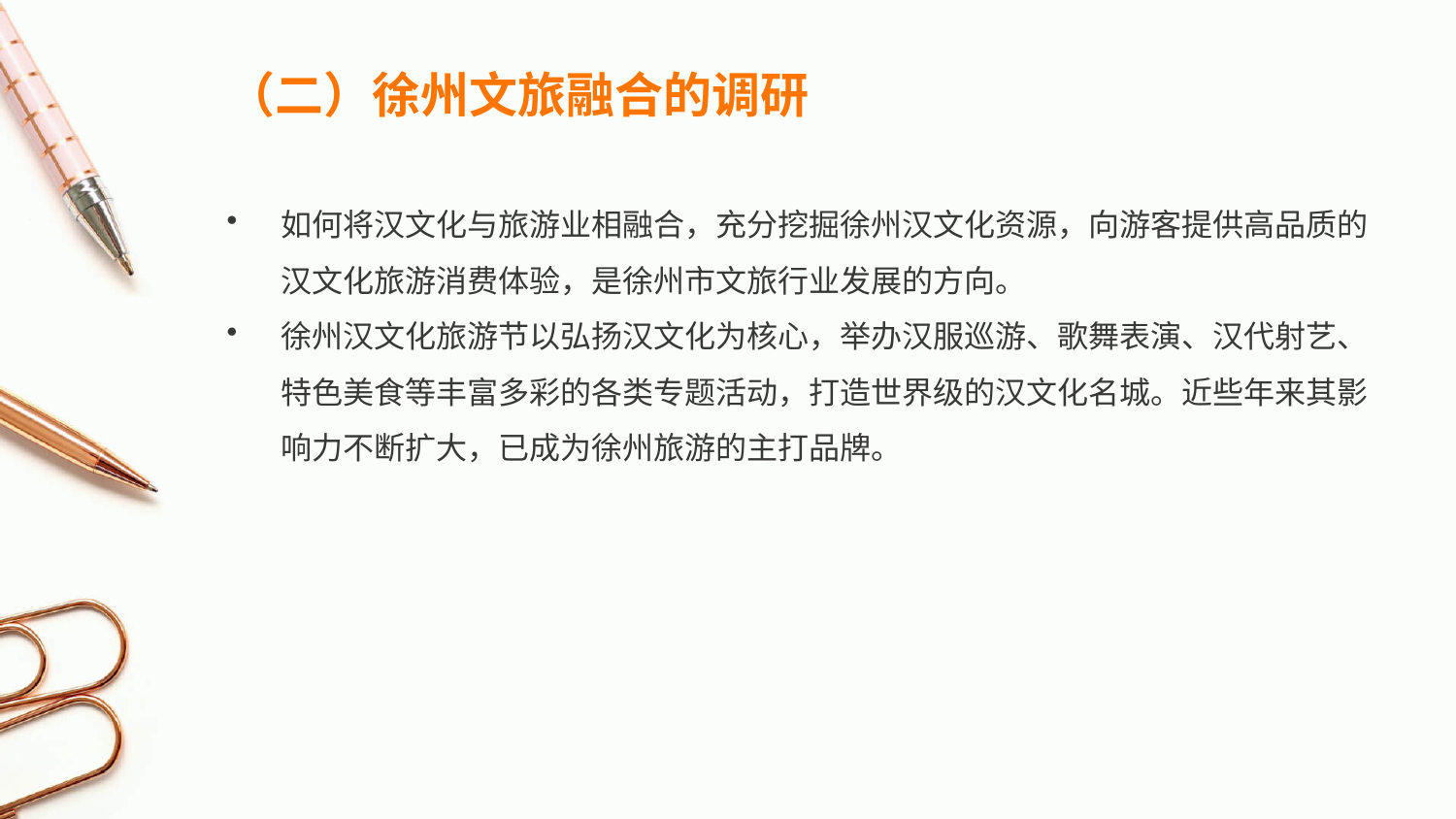

（二）徐州文旅融合的调研
如何将汉文化与旅游业相融合，充分挖掘徐州汉文化资源，向游客提供高品质的汉文化旅游消费体验，是徐州市文旅行业发展的方向。
徐州汉文化旅游节以弘扬汉文化为核心，举办汉服巡游、歌舞表演、汉代射艺、特色美食等丰富多彩的各类专题活动，打造世界级的汉文化名城。近些年来其影响力不断扩大，已成为徐州旅游的主打品牌。